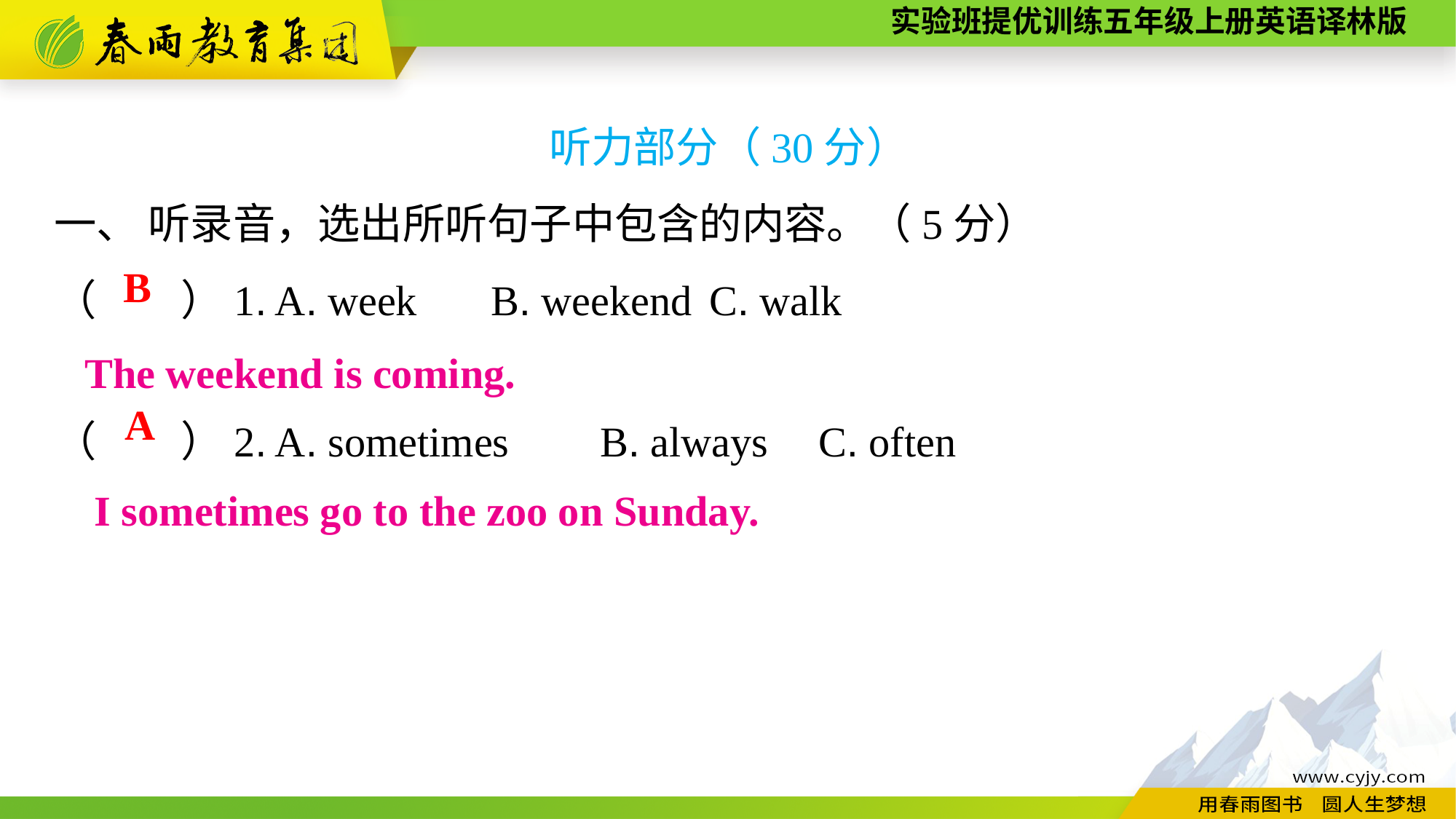

听力部分（30分）
一、 听录音，选出所听句子中包含的内容。（5分）
（　　）1. A. week	B. weekend	C. walk

（　　）2. A. sometimes	B. always	C. often
B
The weekend is coming.
A
I sometimes go to the zoo on Sunday.